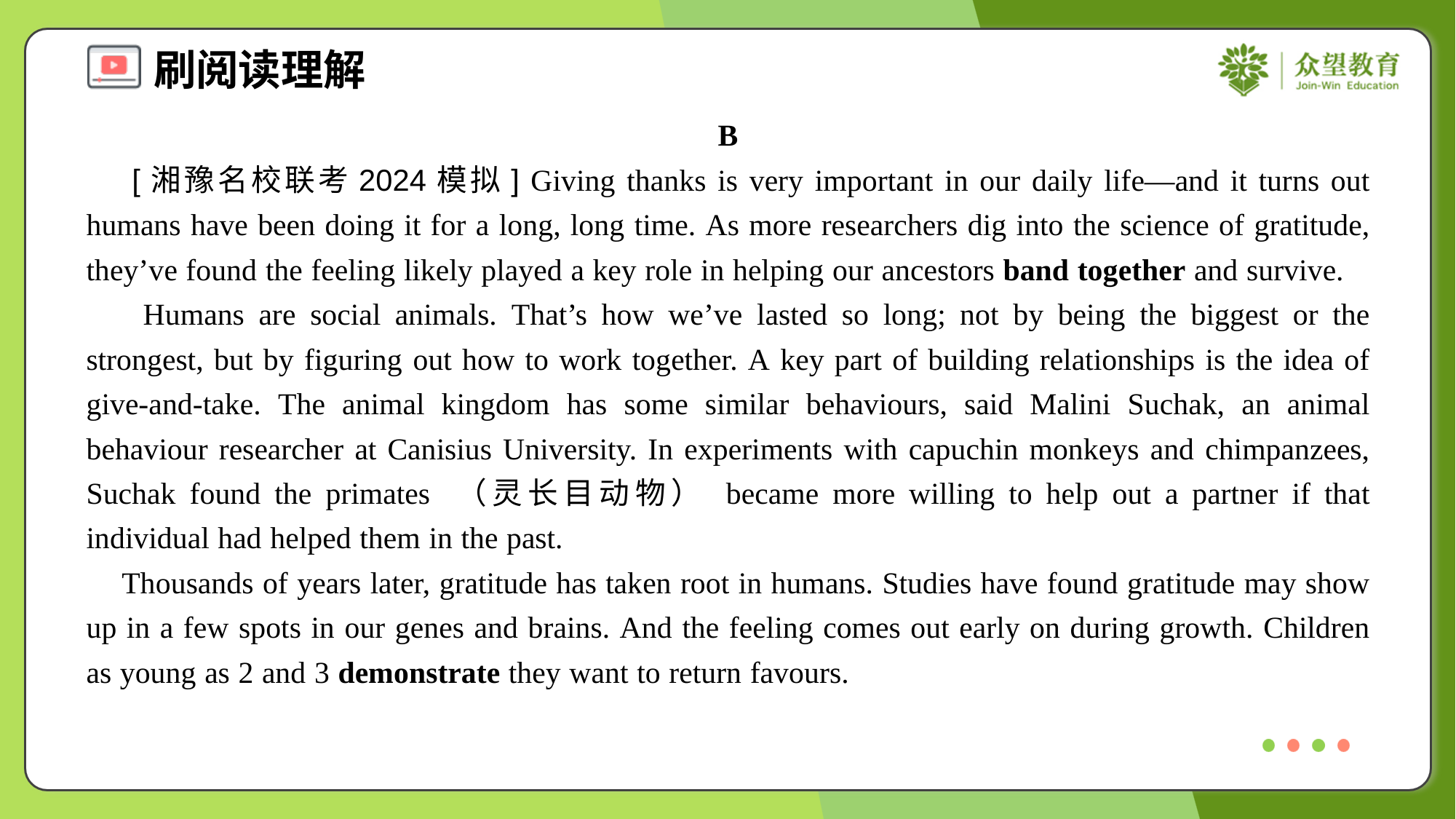

B
    [湘豫名校联考2024模拟] Giving thanks is very important in our daily life—and it turns out humans have been doing it for a long, long time. As more researchers dig into the science of gratitude, they’ve found the feeling likely played a key role in helping our ancestors band together and survive.
    Humans are social animals. That’s how we’ve lasted so long; not by being the biggest or the strongest, but by figuring out how to work together. A key part of building relationships is the idea of give-and-take. The animal kingdom has some similar behaviours, said Malini Suchak, an animal behaviour researcher at Canisius University. In experiments with capuchin monkeys and chimpanzees, Suchak found the primates （灵长目动物） became more willing to help out a partner if that individual had helped them in the past.
    Thousands of years later, gratitude has taken root in humans. Studies have found gratitude may show up in a few spots in our genes and brains. And the feeling comes out early on during growth. Children as young as 2 and 3 demonstrate they want to return favours.